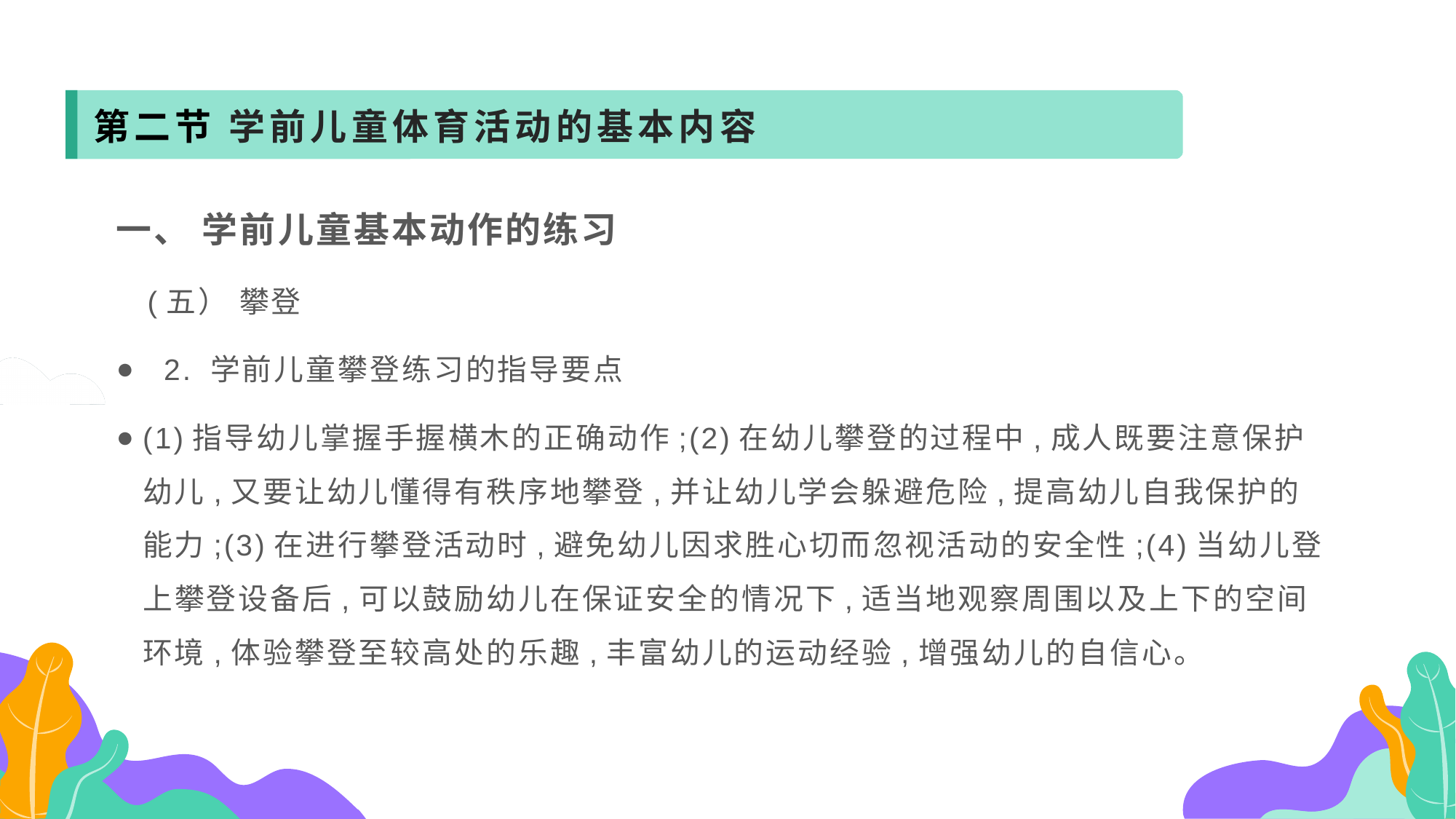

第二节 学前儿童体育活动的基本内容
一、 学前儿童基本动作的练习
   (五） 攀登
  2. 学前儿童攀登练习的指导要点
(1)指导幼儿掌握手握横木的正确动作;(2)在幼儿攀登的过程中,成人既要注意保护幼儿,又要让幼儿懂得有秩序地攀登,并让幼儿学会躲避危险,提高幼儿自我保护的能力;(3)在进行攀登活动时,避免幼儿因求胜心切而忽视活动的安全性;(4)当幼儿登上攀登设备后,可以鼓励幼儿在保证安全的情况下,适当地观察周围以及上下的空间环境,体验攀登至较高处的乐趣,丰富幼儿的运动经验,增强幼儿的自信心。